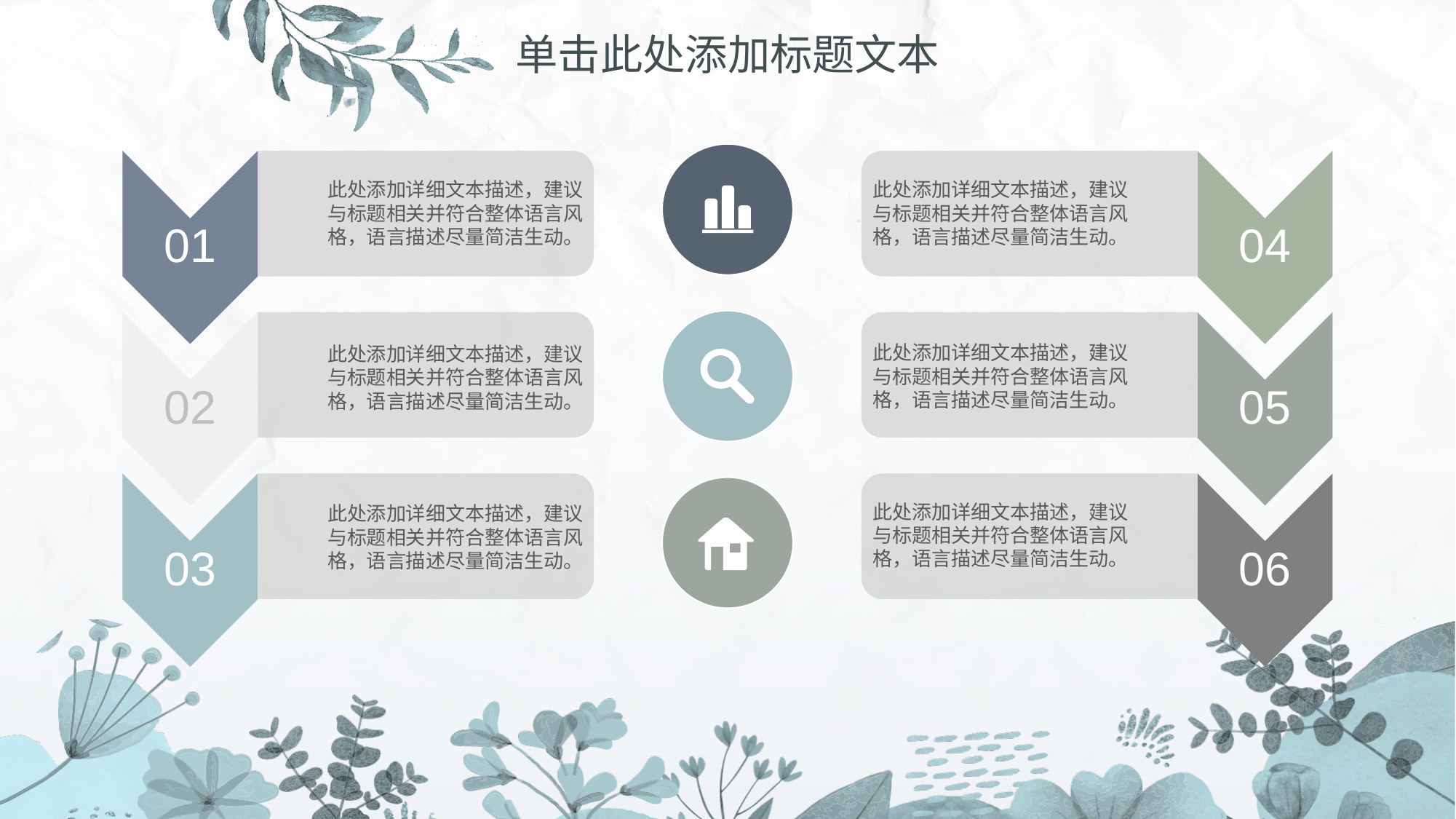

# 单击此处添加标题文本

01

此处添加详细文本描述，建议与标题相关并符合整体语言风格，语言描述尽量简洁生动。
04

此处添加详细文本描述，建议与标题相关并符合整体语言风格，语言描述尽量简洁生动。

02

此处添加详细文本描述，建议与标题相关并符合整体语言风格，语言描述尽量简洁生动。

05

此处添加详细文本描述，建议与标题相关并符合整体语言风格，语言描述尽量简洁生动。

03

此处添加详细文本描述，建议与标题相关并符合整体语言风格，语言描述尽量简洁生动。

06

此处添加详细文本描述，建议与标题相关并符合整体语言风格，语言描述尽量简洁生动。